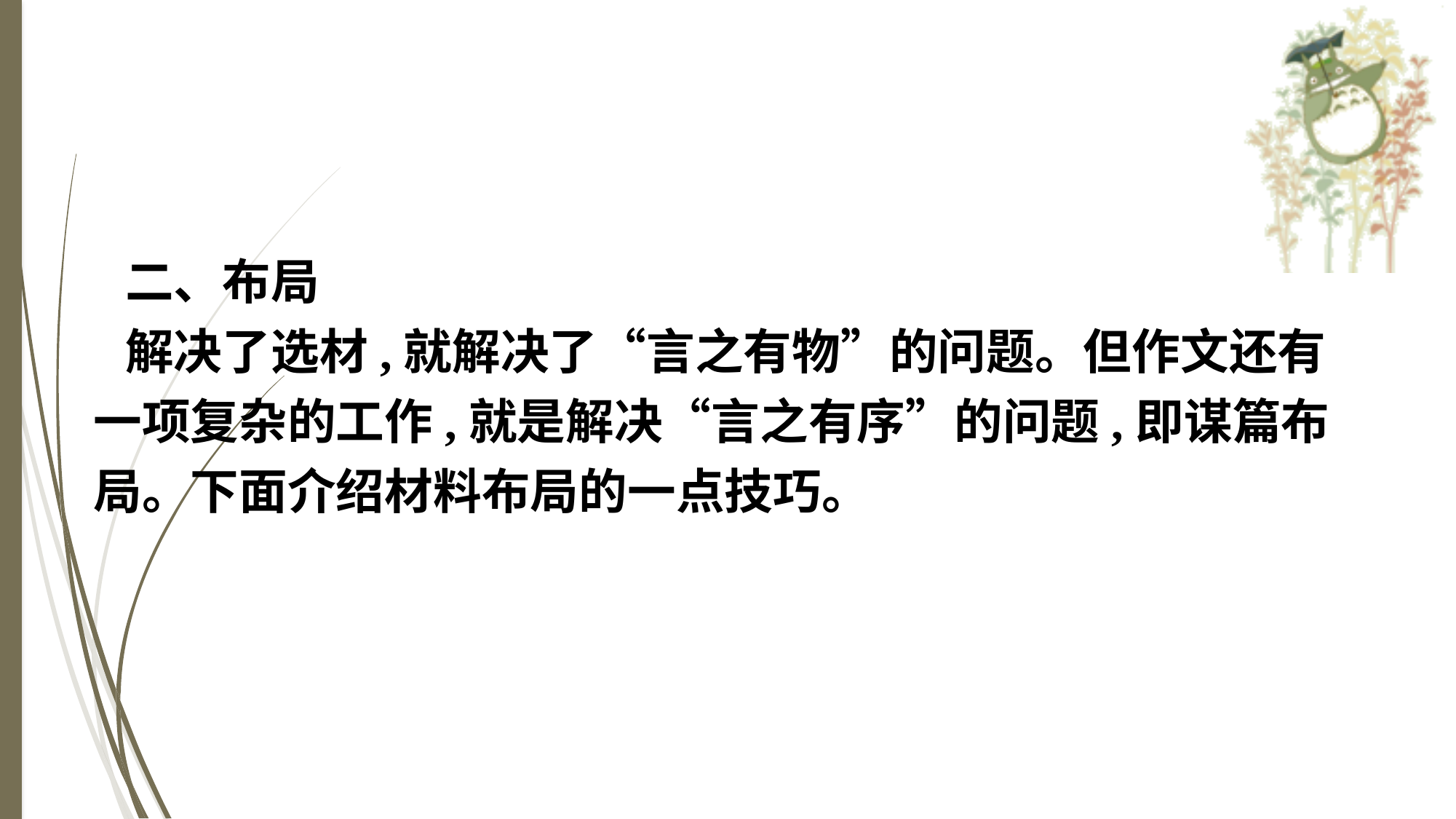

二、布局
解决了选材,就解决了“言之有物”的问题。但作文还有一项复杂的工作,就是解决“言之有序”的问题,即谋篇布局。下面介绍材料布局的一点技巧。